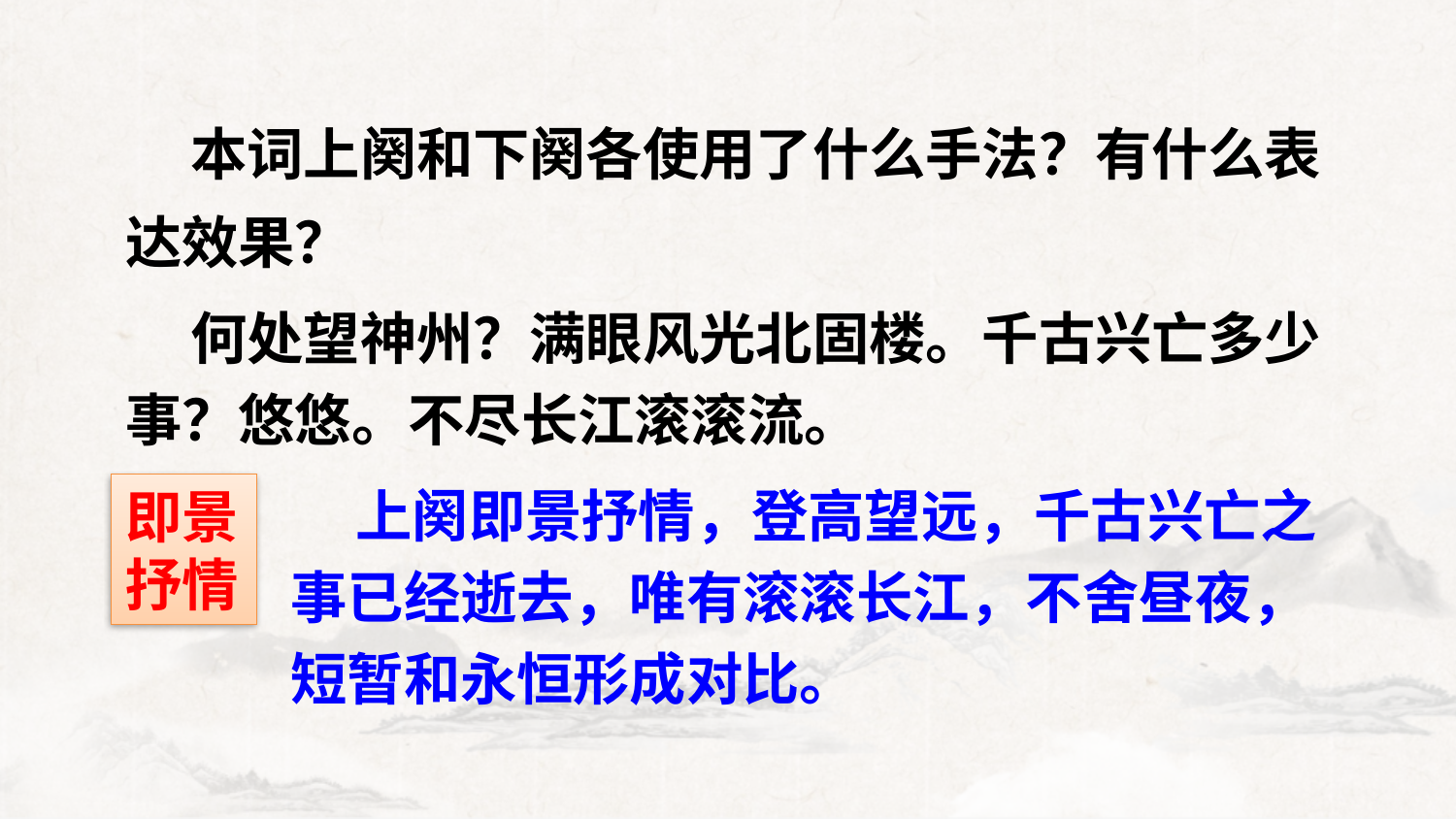

本词上阕和下阕各使用了什么手法？有什么表达效果？
    何处望神州？满眼风光北固楼。千古兴亡多少事？悠悠。不尽长江滚滚流。
    上阕即景抒情，登高望远，千古兴亡之事已经逝去，唯有滚滚长江，不舍昼夜，短暂和永恒形成对比。
即景抒情